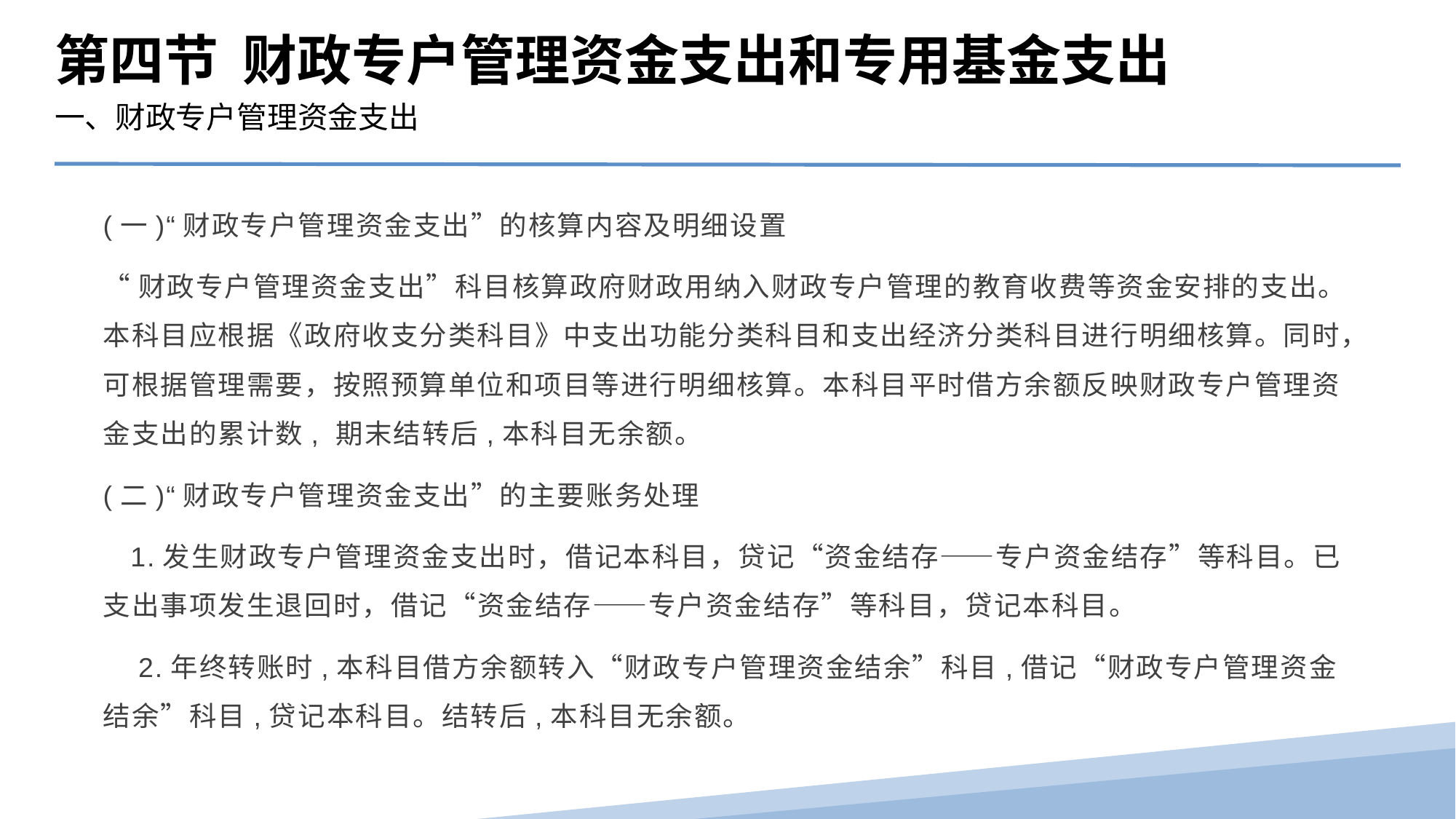

第四节  财政专户管理资金支出和专用基金支出
一、财政专户管理资金支出
(一)“财政专户管理资金支出”的核算内容及明细设置
“财政专户管理资金支出”科目核算政府财政用纳入财政专户管理的教育收费等资金安排的支出。本科目应根据《政府收支分类科目》中支出功能分类科目和支出经济分类科目进行明细核算。同时，可根据管理需要，按照预算单位和项目等进行明细核算。本科目平时借方余额反映财政专户管理资金支出的累计数, 期末结转后,本科目无余额。
(二)“财政专户管理资金支出”的主要账务处理
   1.发生财政专户管理资金支出时，借记本科目，贷记“资金结存——专户资金结存”等科目。已支出事项发生退回时，借记“资金结存——专户资金结存”等科目，贷记本科目。
　2.年终转账时,本科目借方余额转入“财政专户管理资金结余”科目,借记“财政专户管理资金结余”科目,贷记本科目。结转后,本科目无余额。